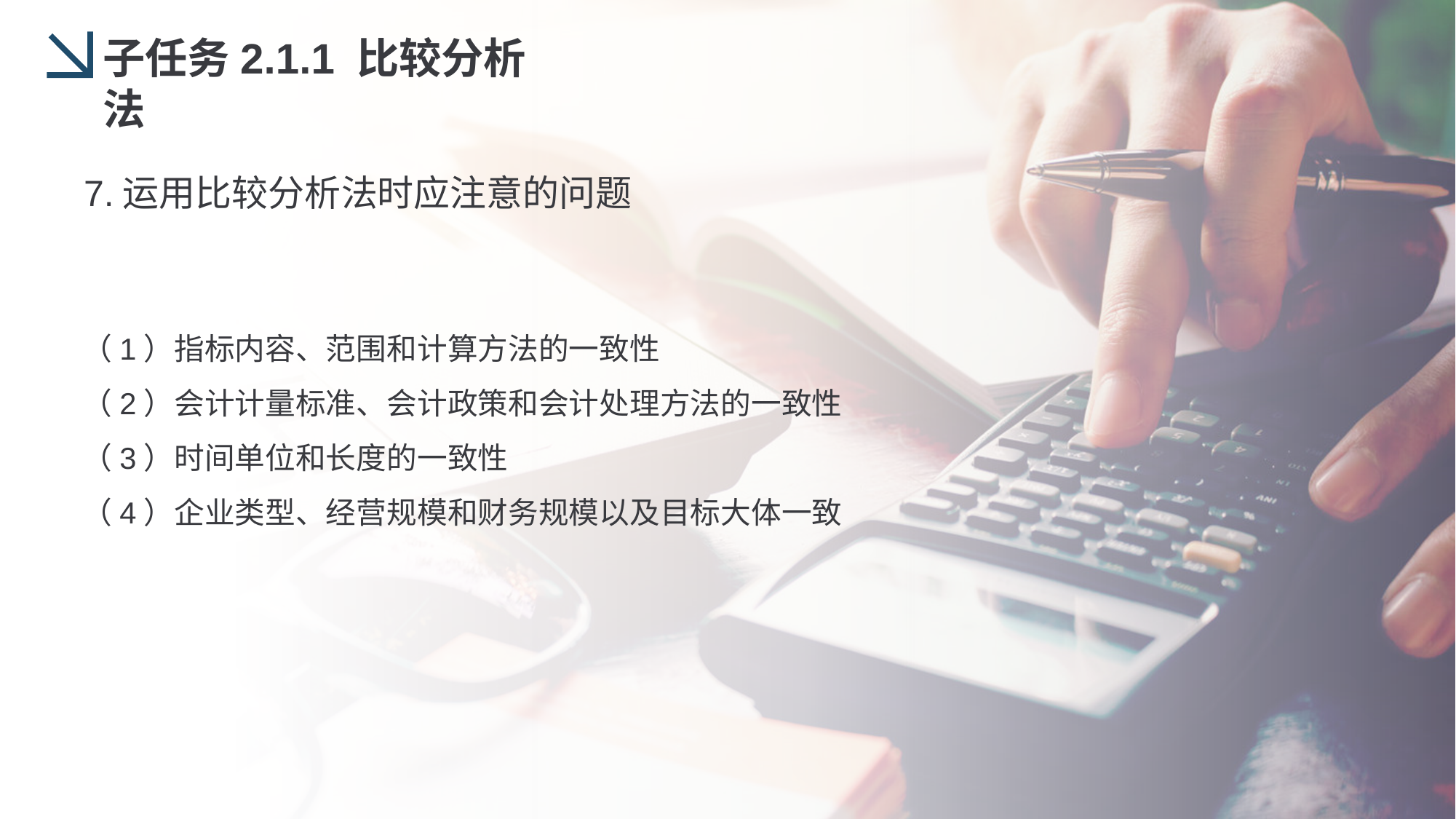

子任务2.1.1 比较分析法

7.运用比较分析法时应注意的问题
（1）指标内容、范围和计算方法的一致性
（2）会计计量标准、会计政策和会计处理方法的一致性
（3）时间单位和长度的一致性
（4）企业类型、经营规模和财务规模以及目标大体一致